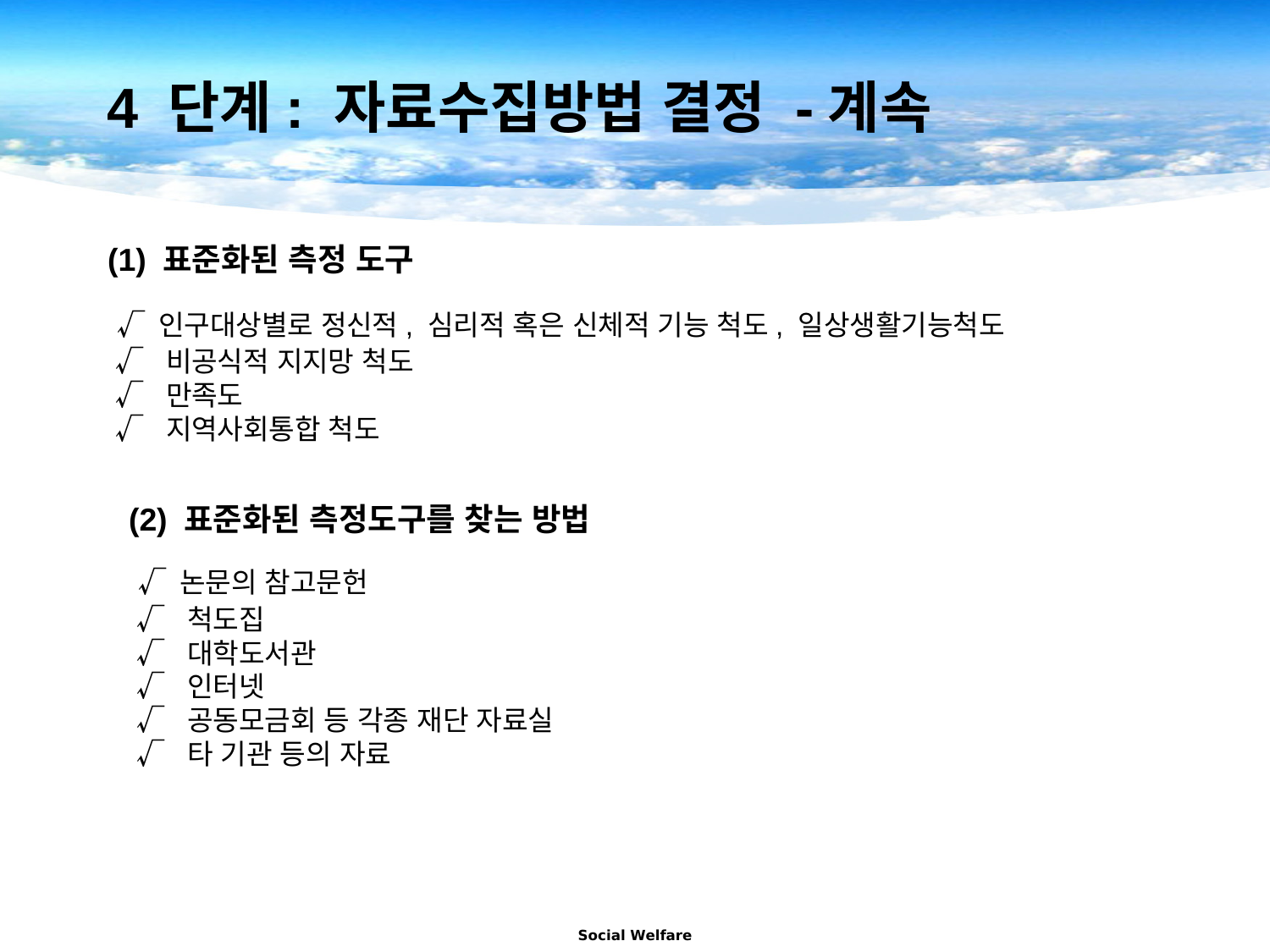

4 단계: 자료수집방법 결정 -계속
(1) 표준화된 측정 도구
 √ 인구대상별로 정신적, 심리적 혹은 신체적 기능 척도, 일상생활기능척도
 √  비공식적 지지망 척도
 √  만족도
 √  지역사회통합 척도
(2) 표준화된 측정도구를 찾는 방법
 √ 논문의 참고문헌
 √  척도집
 √  대학도서관
 √  인터넷
 √  공동모금회 등 각종 재단 자료실
 √  타 기관 등의 자료